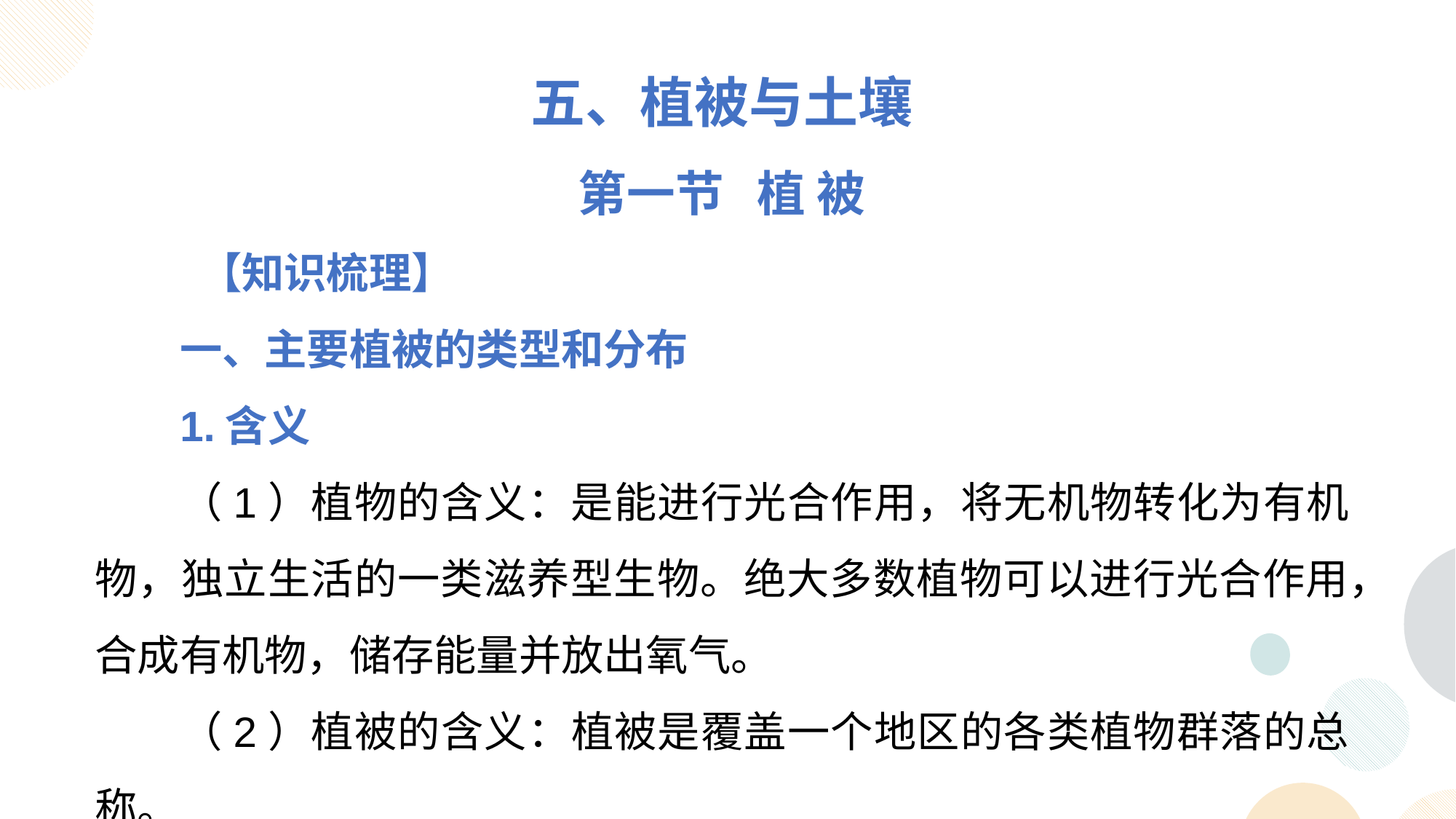

五、植被与土壤
第一节   植 被
 【知识梳理】
一、主要植被的类型和分布
1.含义
（1）植物的含义：是能进行光合作用，将无机物转化为有机物，独立生活的一类滋养型生物。绝大多数植物可以进行光合作用，合成有机物，储存能量并放出氧气。
（2）植被的含义：植被是覆盖一个地区的各类植物群落的总称。